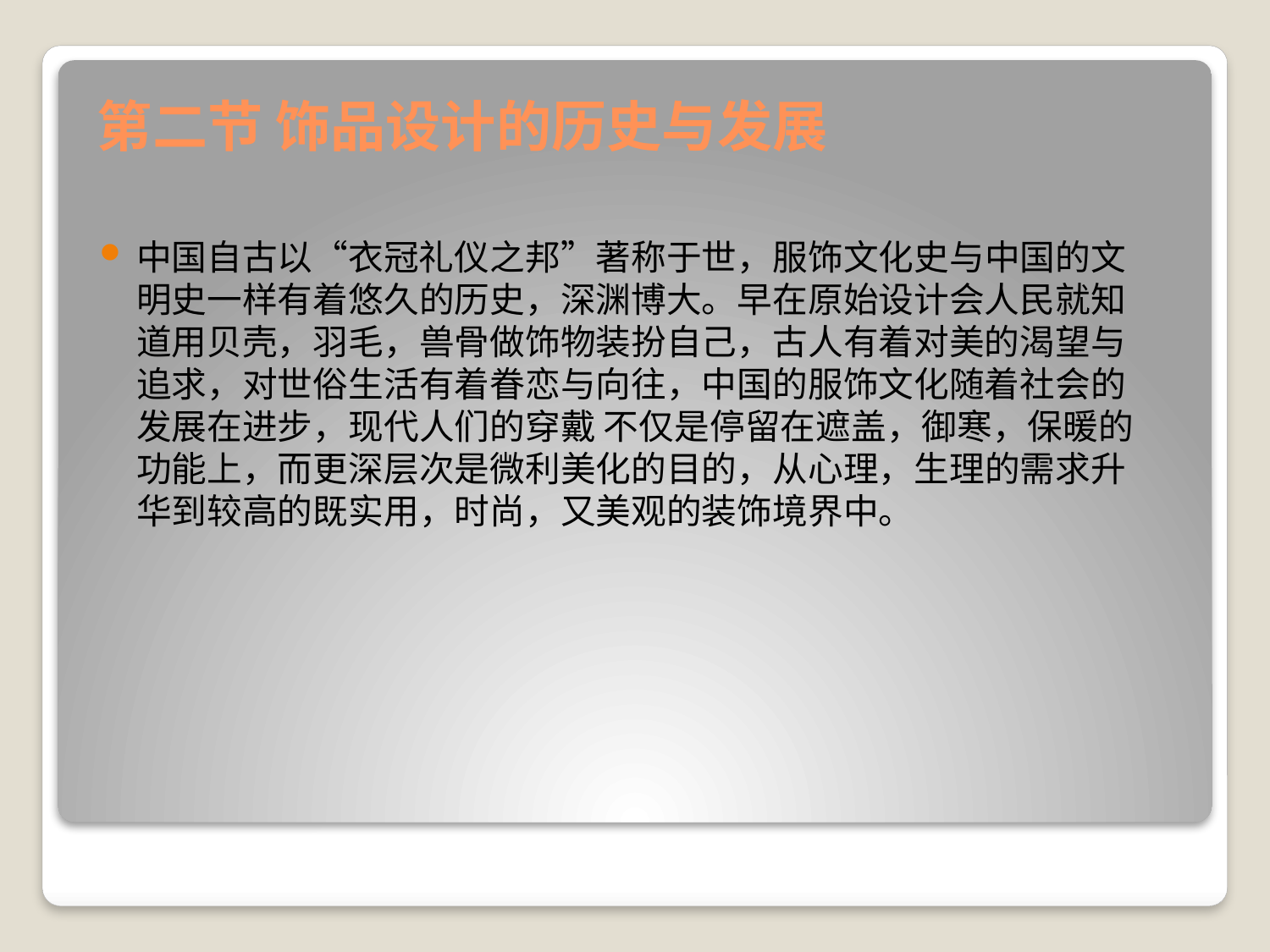

# 第二节 饰品设计的历史与发展
中国自古以“衣冠礼仪之邦”著称于世，服饰文化史与中国的文明史一样有着悠久的历史，深渊博大。早在原始设计会人民就知道用贝壳，羽毛，兽骨做饰物装扮自己，古人有着对美的渴望与追求，对世俗生活有着眷恋与向往，中国的服饰文化随着社会的发展在进步，现代人们的穿戴 不仅是停留在遮盖，御寒，保暖的功能上，而更深层次是微利美化的目的，从心理，生理的需求升华到较高的既实用，时尚，又美观的装饰境界中。